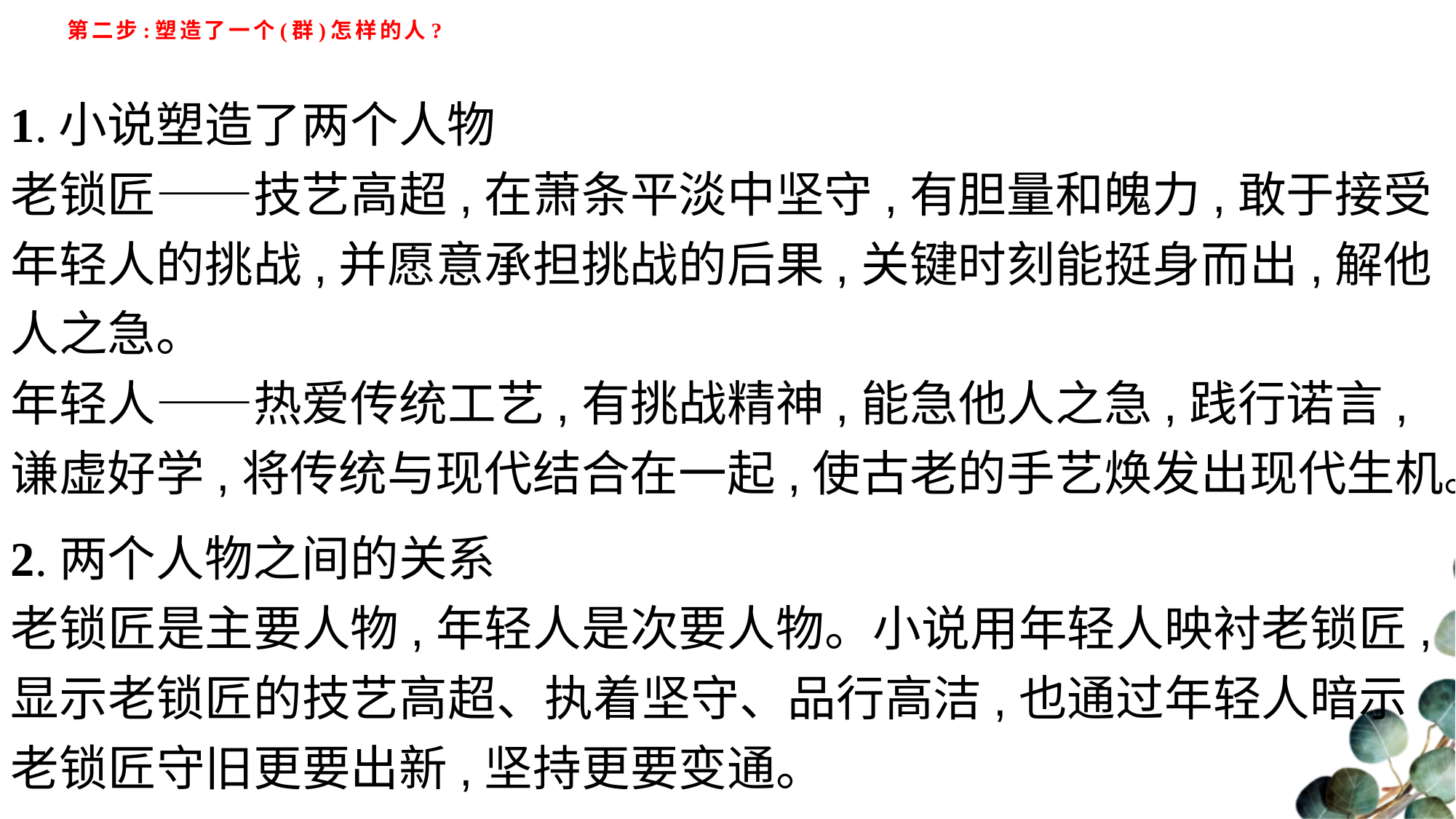

# 第二步:塑造了一个(群)怎样的人?
1.小说塑造了两个人物
老锁匠——技艺高超,在萧条平淡中坚守,有胆量和魄力,敢于接受年轻人的挑战,并愿意承担挑战的后果,关键时刻能挺身而出,解他人之急。
年轻人——热爱传统工艺,有挑战精神,能急他人之急,践行诺言,谦虚好学,将传统与现代结合在一起,使古老的手艺焕发出现代生机。
2.两个人物之间的关系
老锁匠是主要人物,年轻人是次要人物。小说用年轻人映衬老锁匠,显示老锁匠的技艺高超、执着坚守、品行高洁,也通过年轻人暗示老锁匠守旧更要出新,坚持更要变通。